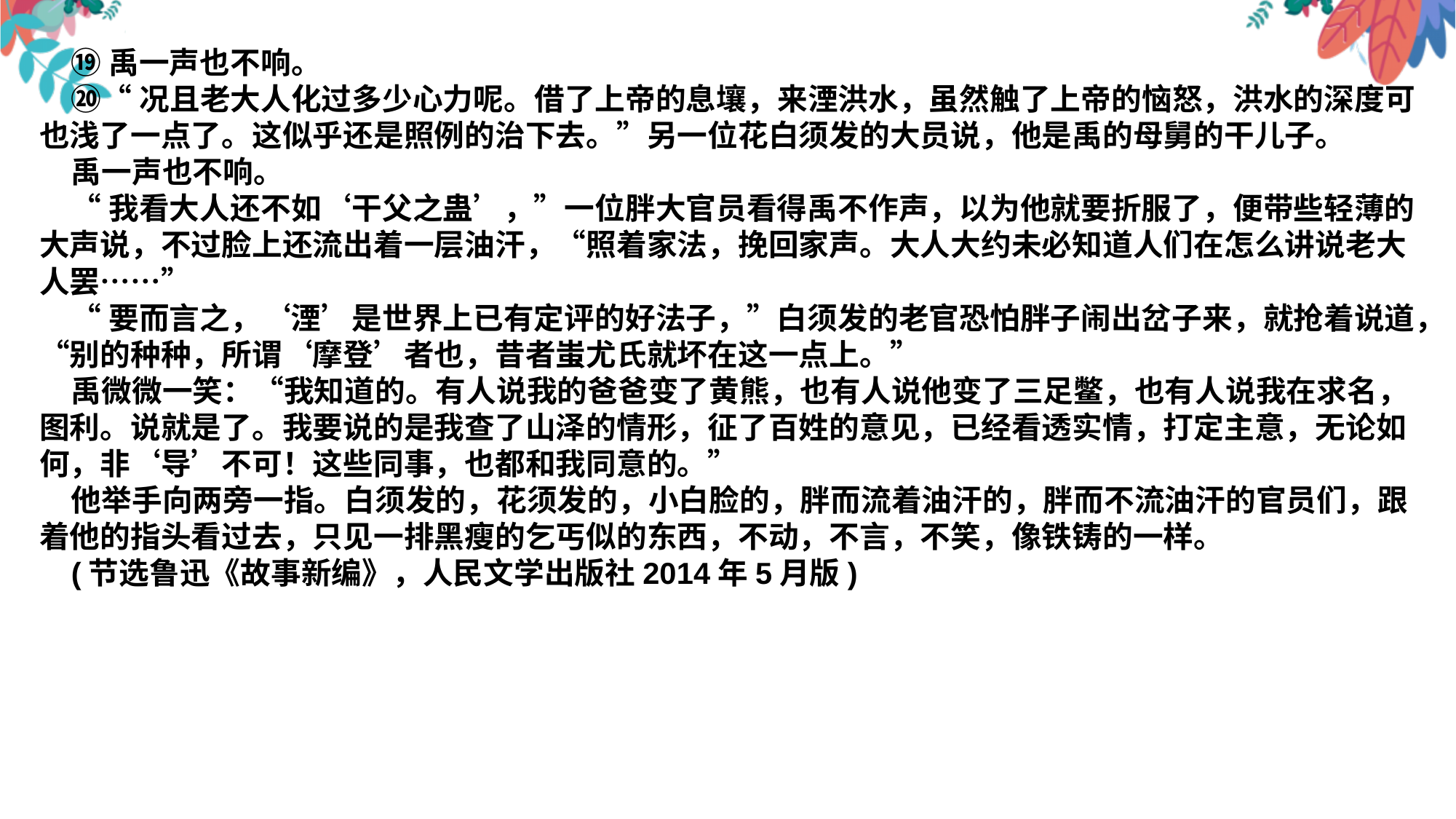

⑲禹一声也不响。
⑳“况且老大人化过多少心力呢。借了上帝的息壤，来湮洪水，虽然触了上帝的恼怒，洪水的深度可也浅了一点了。这似乎还是照例的治下去。”另一位花白须发的大员说，他是禹的母舅的干儿子。
禹一声也不响。
“我看大人还不如‘干父之蛊’，”一位胖大官员看得禹不作声，以为他就要折服了，便带些轻薄的大声说，不过脸上还流出着一层油汗，“照着家法，挽回家声。大人大约未必知道人们在怎么讲说老大人罢……”
“要而言之，‘湮’是世界上已有定评的好法子，”白须发的老官恐怕胖子闹出岔子来，就抢着说道，“别的种种，所谓‘摩登’者也，昔者蚩尤氏就坏在这一点上。”
禹微微一笑：“我知道的。有人说我的爸爸变了黄熊，也有人说他变了三足鳖，也有人说我在求名，图利。说就是了。我要说的是我查了山泽的情形，征了百姓的意见，已经看透实情，打定主意，无论如何，非‘导’不可！这些同事，也都和我同意的。”
他举手向两旁一指。白须发的，花须发的，小白脸的，胖而流着油汗的，胖而不流油汗的官员们，跟着他的指头看过去，只见一排黑瘦的乞丐似的东西，不动，不言，不笑，像铁铸的一样。
(节选鲁迅《故事新编》，人民文学出版社2014年5月版)